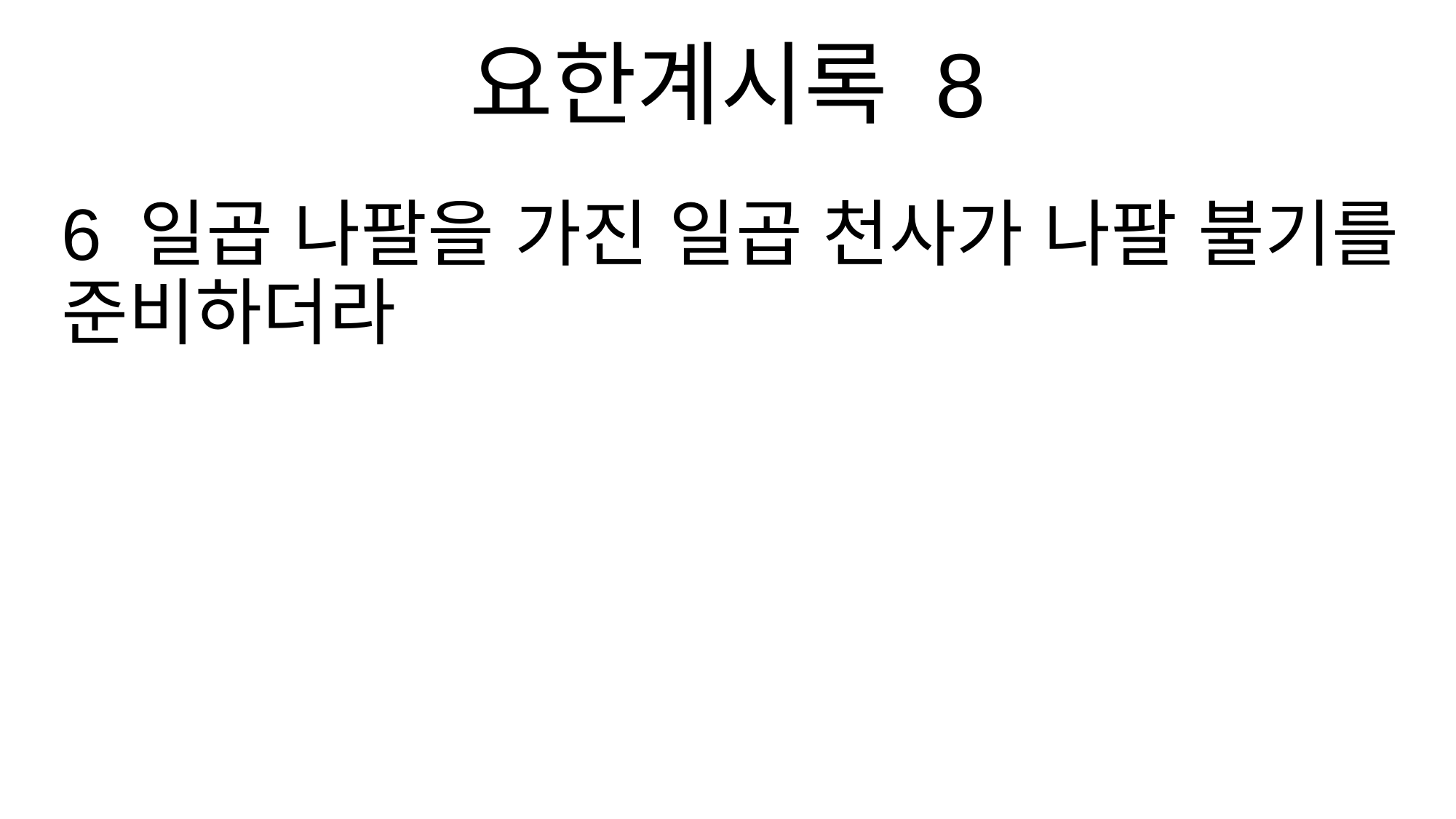

요한계시록 8
6 일곱 나팔을 가진 일곱 천사가 나팔 불기를 준비하더라